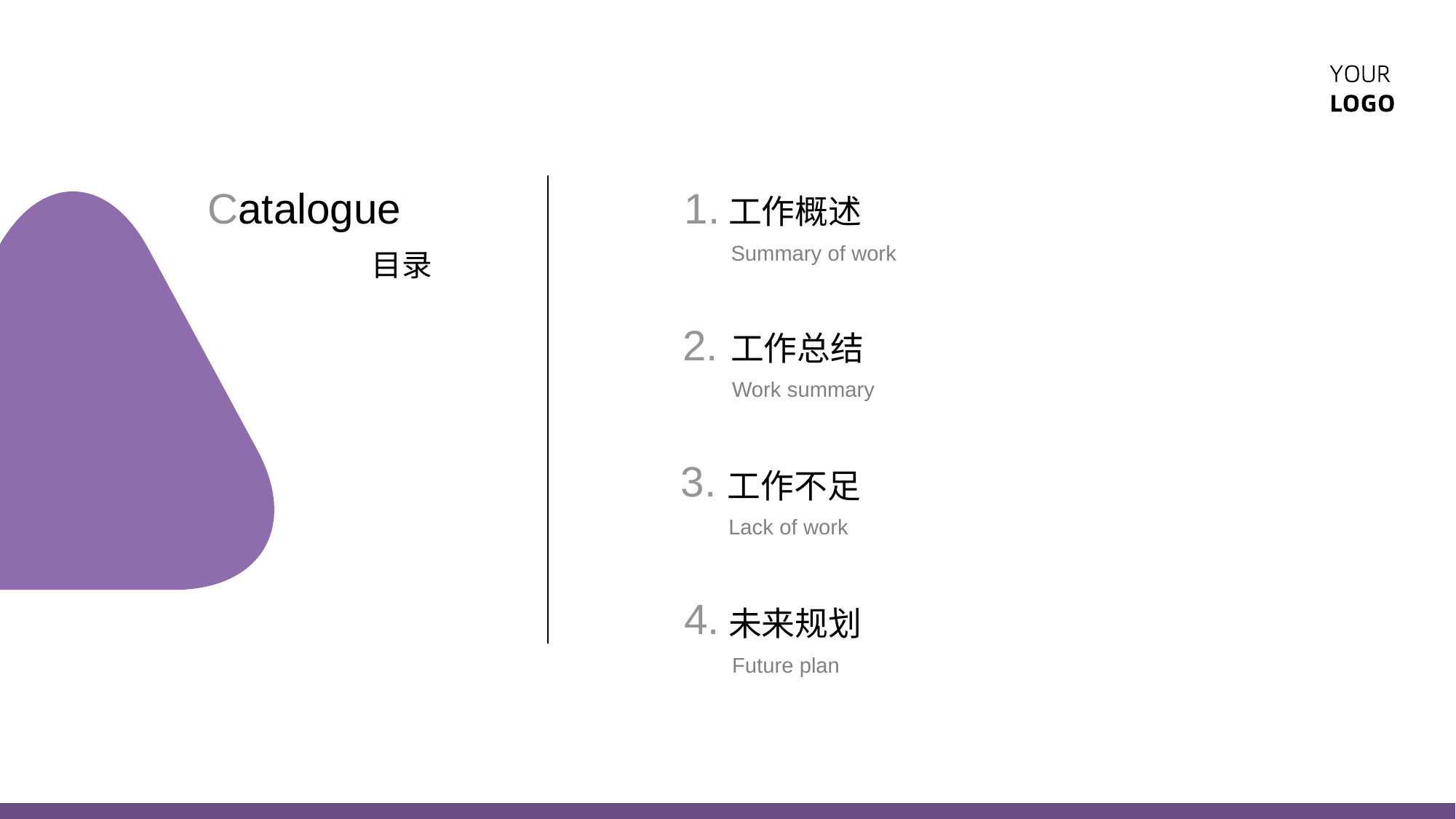

Catalogue
1.
工作概述

Summary of work
目录
2.
工作总结
Work summary
3.
工作不足
Lack of work
4.
未来规划
Future plan